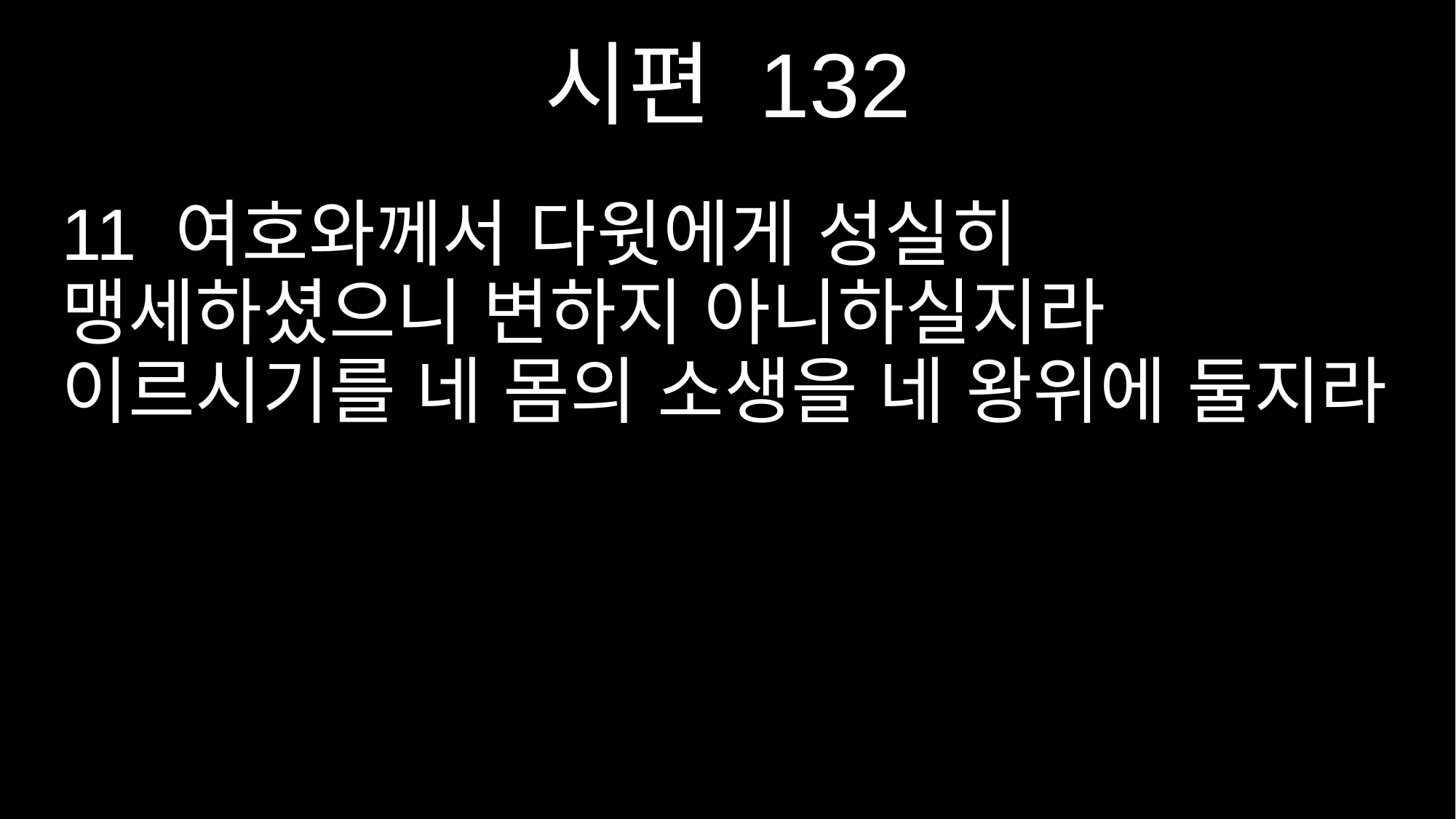

시편 132
11 여호와께서 다윗에게 성실히 맹세하셨으니 변하지 아니하실지라 이르시기를 네 몸의 소생을 네 왕위에 둘지라